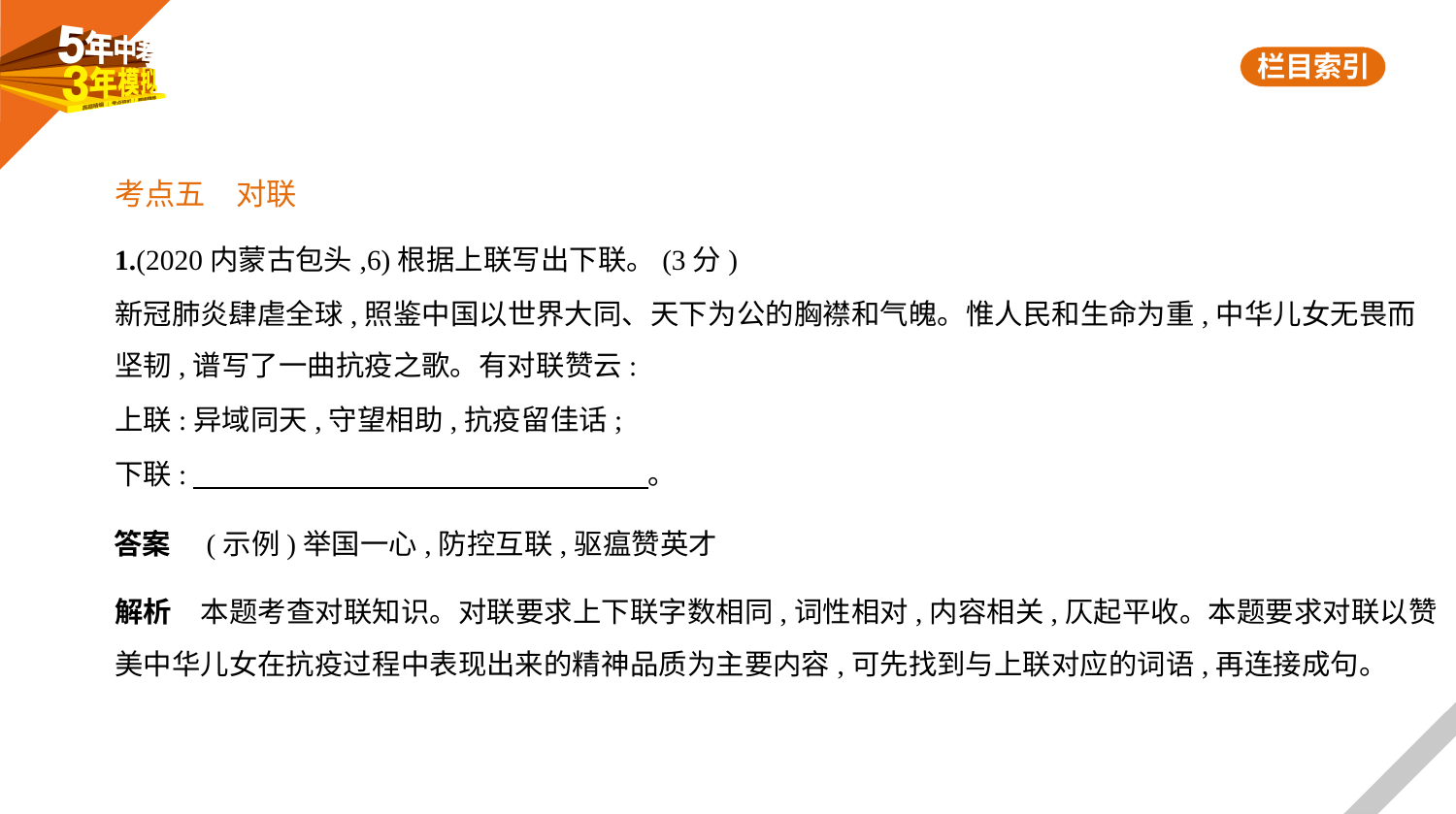

考点五　对联
1.(2020内蒙古包头,6)根据上联写出下联。(3分)
新冠肺炎肆虐全球,照鉴中国以世界大同、天下为公的胸襟和气魄。惟人民和生命为重,中华儿女无畏而
坚韧,谱写了一曲抗疫之歌。有对联赞云:
上联:异域同天,守望相助,抗疫留佳话;
下联:　　　　　　　　　　　　　　　    。
答案　(示例)举国一心,防控互联,驱瘟赞英才
解析　本题考查对联知识。对联要求上下联字数相同,词性相对,内容相关,仄起平收。本题要求对联以赞
美中华儿女在抗疫过程中表现出来的精神品质为主要内容,可先找到与上联对应的词语,再连接成句。